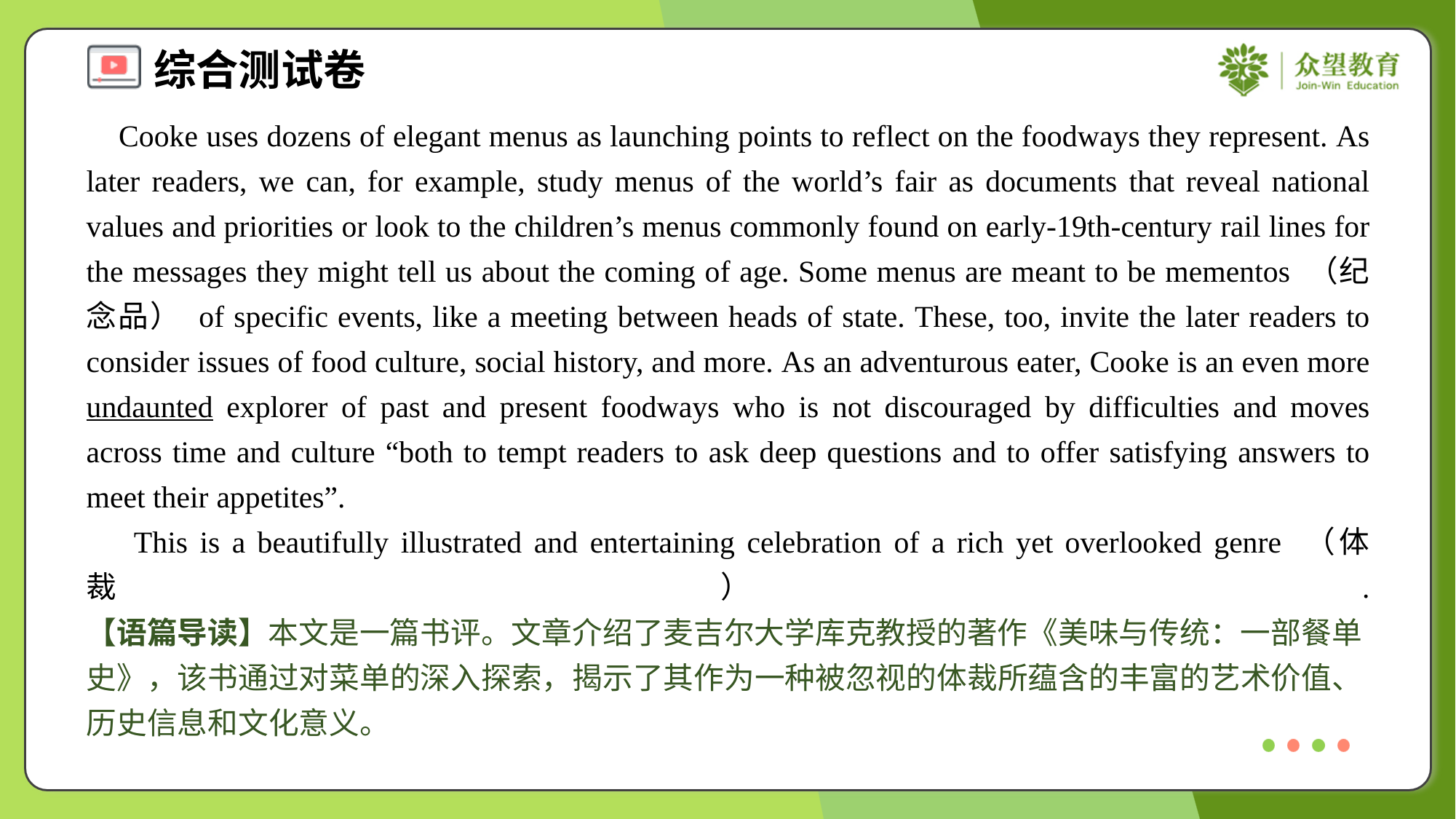

Cooke uses dozens of elegant menus as launching points to reflect on the foodways they represent. As later readers, we can, for example, study menus of the world’s fair as documents that reveal national values and priorities or look to the children’s menus commonly found on early-19th-century rail lines for the messages they might tell us about the coming of age. Some menus are meant to be mementos （纪念品） of specific events, like a meeting between heads of state. These, too, invite the later readers to consider issues of food culture, social history, and more. As an adventurous eater, Cooke is an even more undaunted explorer of past and present foodways who is not discouraged by difficulties and moves across time and culture “both to tempt readers to ask deep questions and to offer satisfying answers to meet their appetites”.
    This is a beautifully illustrated and entertaining celebration of a rich yet overlooked genre （体裁）.#1.1.3
【语篇导读】本文是一篇书评。文章介绍了麦吉尔大学库克教授的著作《美味与传统：一部餐单史》，该书通过对菜单的深入探索，揭示了其作为一种被忽视的体裁所蕴含的丰富的艺术价值、历史信息和文化意义。